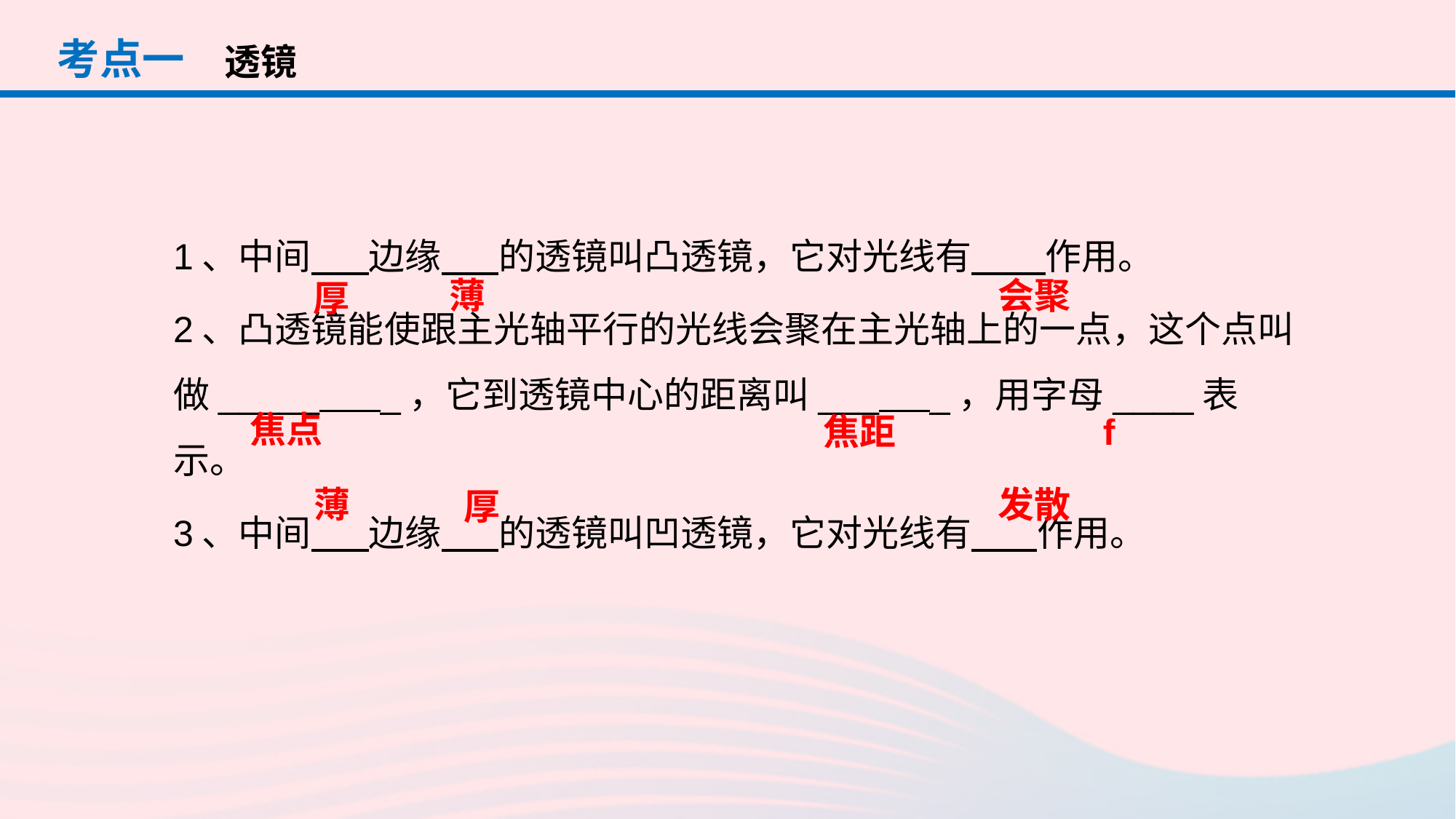

考点一
透镜

1、中间       边缘       的透镜叫凸透镜，它对光线有         作用。
2、凸透镜能使跟主光轴平行的光线会聚在主光轴上的一点，这个点叫做_____      _，它到透镜中心的距离叫___     _，用字母____表示。
3、中间       边缘       的透镜叫凹透镜，它对光线有        作用。
薄
会聚
厚
焦点
焦距
f
发散
薄
厚